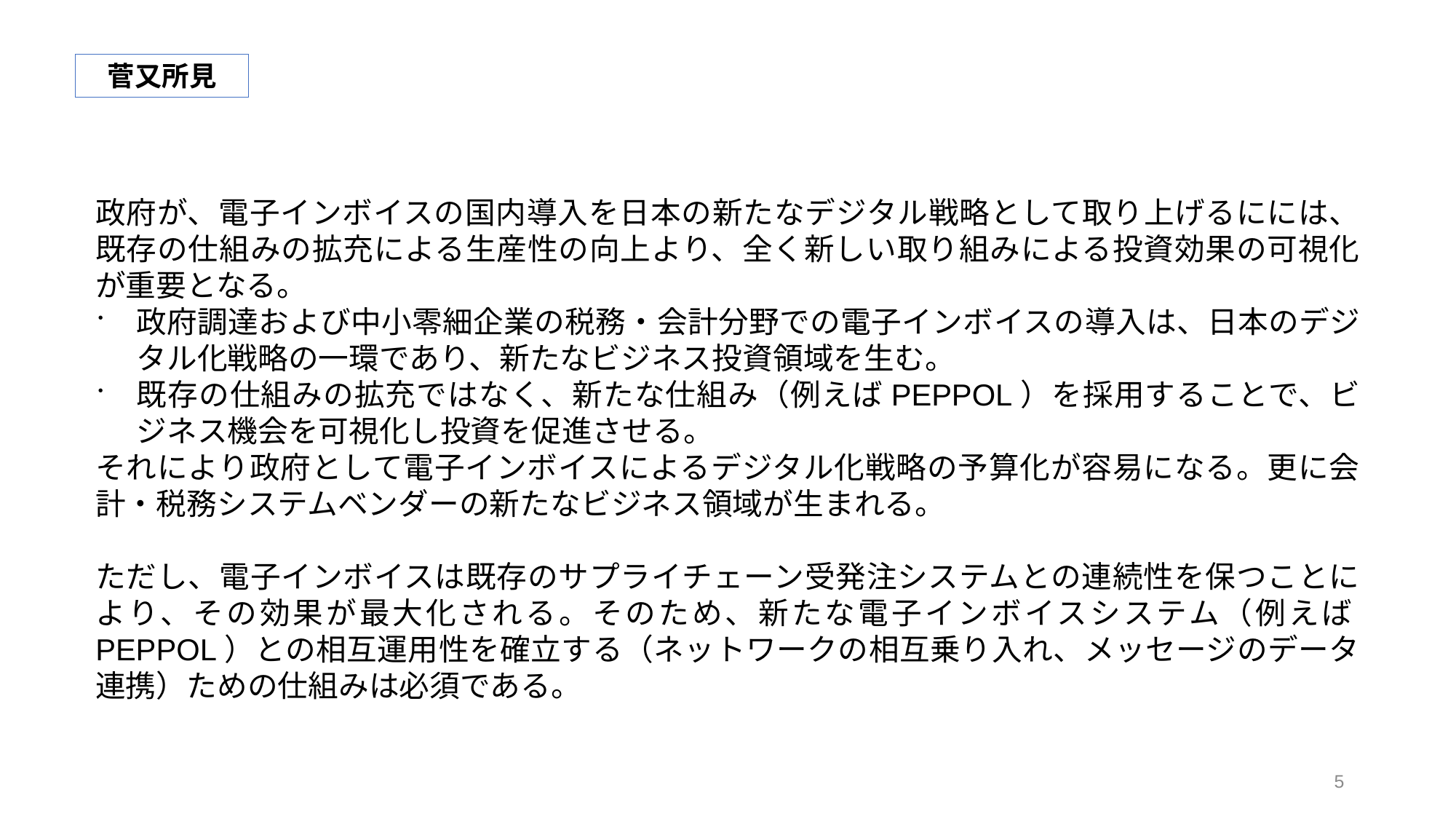

菅又所見
政府が、電子インボイスの国内導入を日本の新たなデジタル戦略として取り上げるにには、既存の仕組みの拡充による生産性の向上より、全く新しい取り組みによる投資効果の可視化が重要となる。
政府調達および中小零細企業の税務・会計分野での電子インボイスの導入は、日本のデジタル化戦略の一環であり、新たなビジネス投資領域を生む。
既存の仕組みの拡充ではなく、新たな仕組み（例えばPEPPOL）を採用することで、ビジネス機会を可視化し投資を促進させる。
それにより政府として電子インボイスによるデジタル化戦略の予算化が容易になる。更に会計・税務システムベンダーの新たなビジネス領域が生まれる。

ただし、電子インボイスは既存のサプライチェーン受発注システムとの連続性を保つことにより、その効果が最大化される。そのため、新たな電子インボイスシステム（例えばPEPPOL）との相互運用性を確立する（ネットワークの相互乗り入れ、メッセージのデータ連携）ための仕組みは必須である。

5